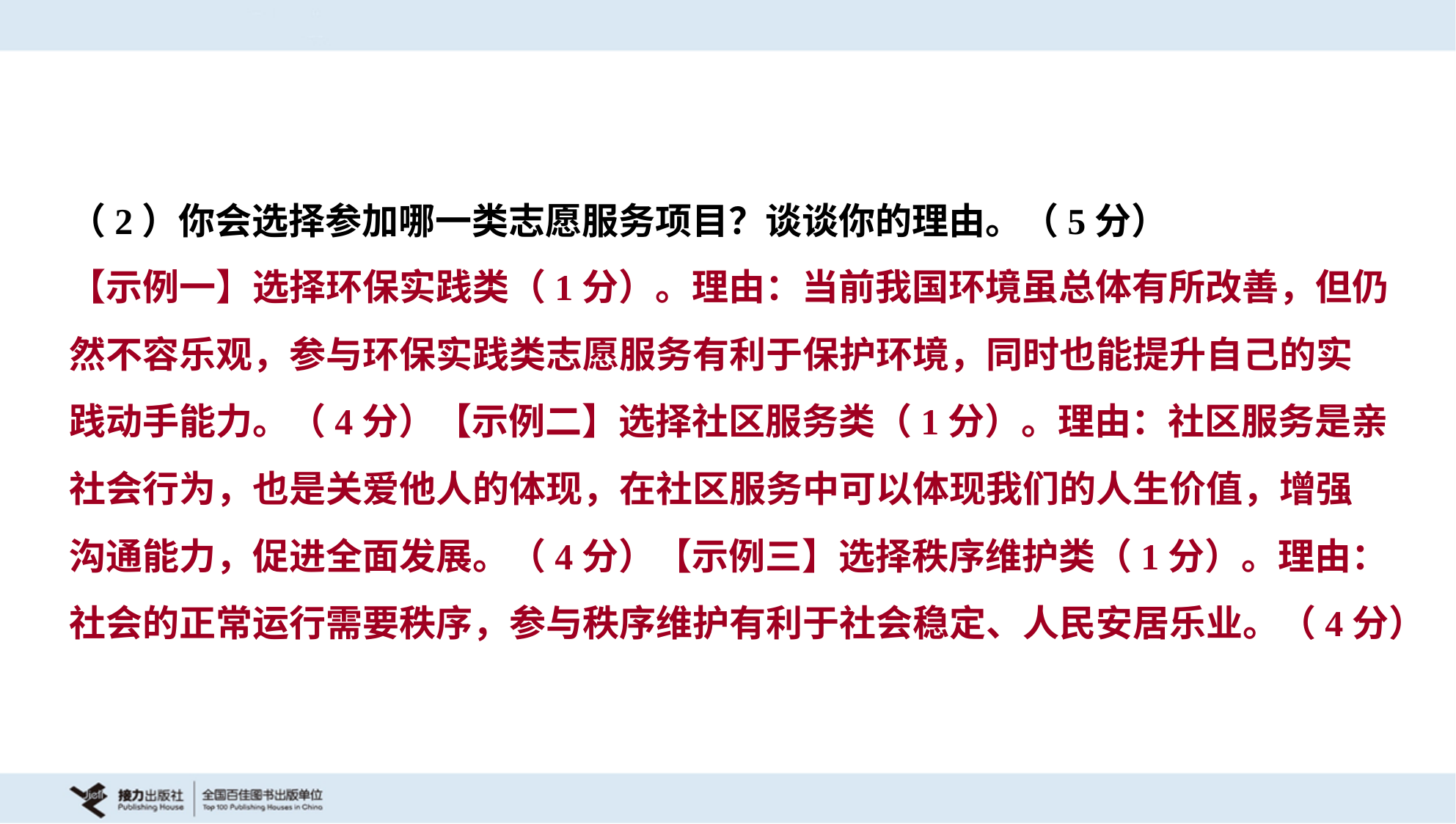

（2）你会选择参加哪一类志愿服务项目？谈谈你的理由。（5分）
【示例一】选择环保实践类（1分）。理由：当前我国环境虽总体有所改善，但仍
然不容乐观，参与环保实践类志愿服务有利于保护环境，同时也能提升自己的实
践动手能力。（4分）【示例二】选择社区服务类（1分）。理由：社区服务是亲
社会行为，也是关爱他人的体现，在社区服务中可以体现我们的人生价值，增强
沟通能力，促进全面发展。（4分）【示例三】选择秩序维护类（1分）。理由：
社会的正常运行需要秩序，参与秩序维护有利于社会稳定、人民安居乐业。（4分）